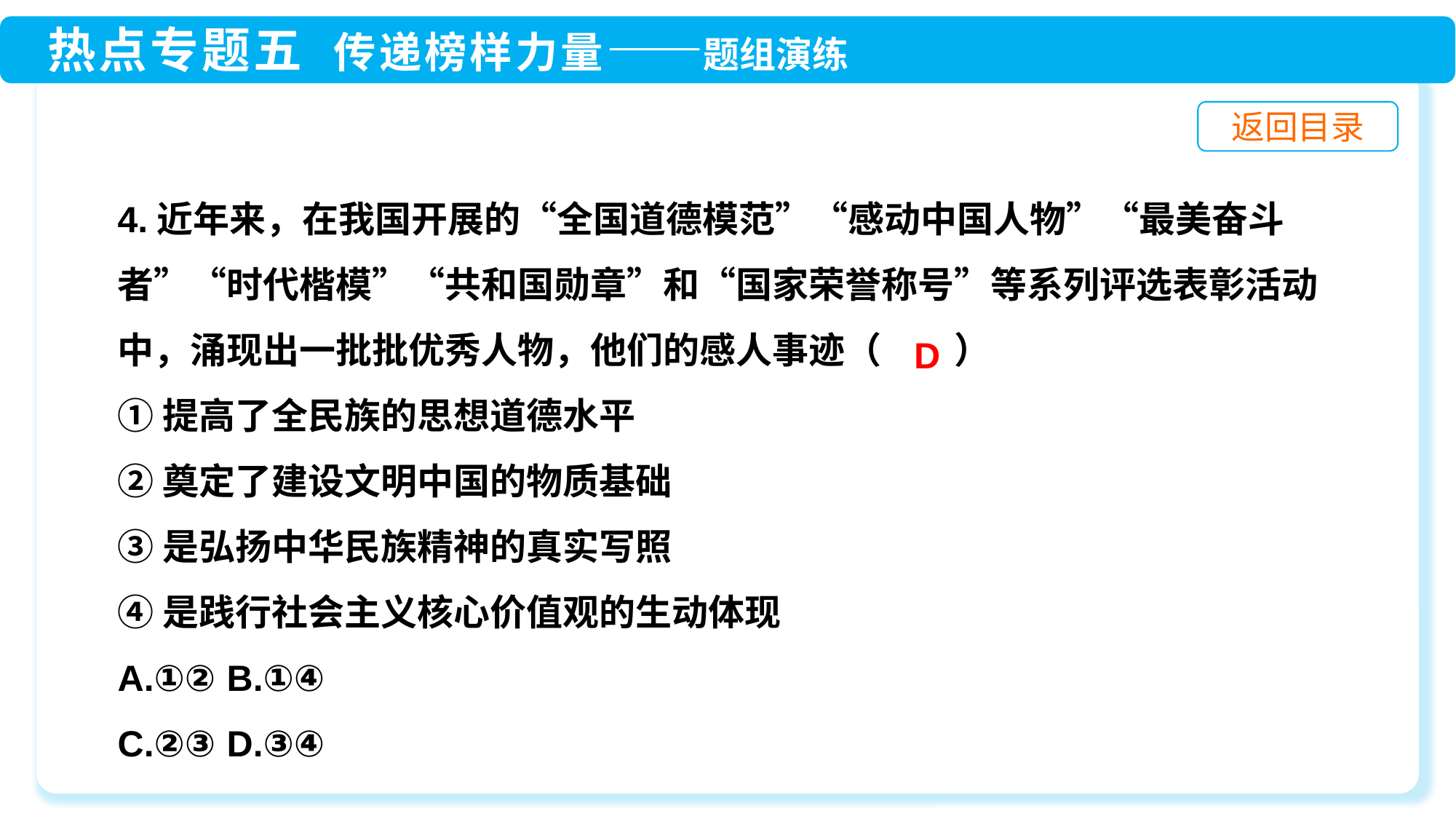

4.近年来，在我国开展的“全国道德模范”“感动中国人物”“最美奋斗者”“时代楷模”“共和国勋章”和“国家荣誉称号”等系列评选表彰活动中，涌现出一批批优秀人物，他们的感人事迹（　　）
①提高了全民族的思想道德水平
②奠定了建设文明中国的物质基础
③是弘扬中华民族精神的真实写照
④是践行社会主义核心价值观的生动体现
A.①②	B.①④
C.②③	D.③④
D